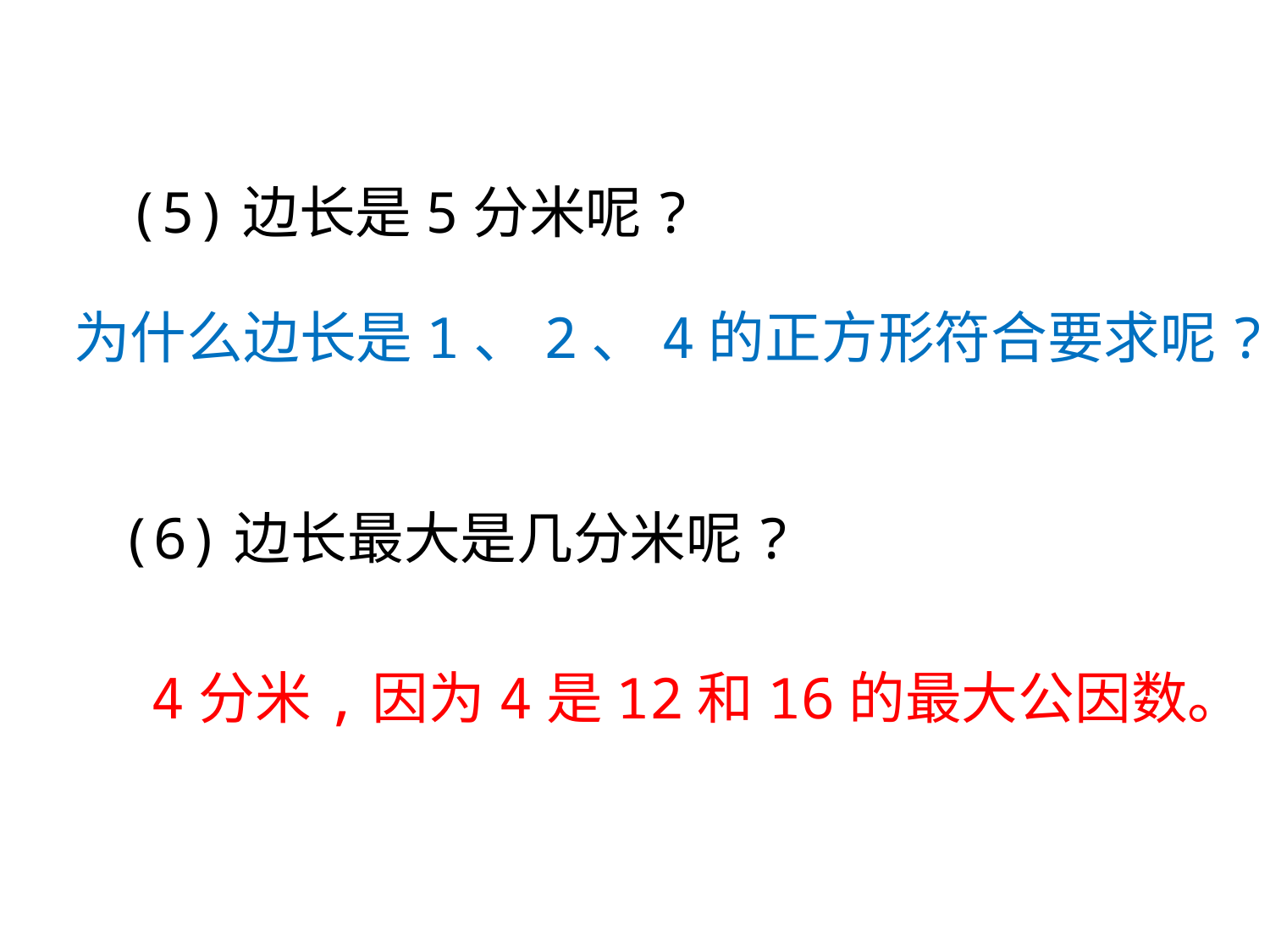

(5)边长是5分米呢?
为什么边长是1、2、4的正方形符合要求呢?
(6)边长最大是几分米呢?
4分米,因为4是12和16的最大公因数。